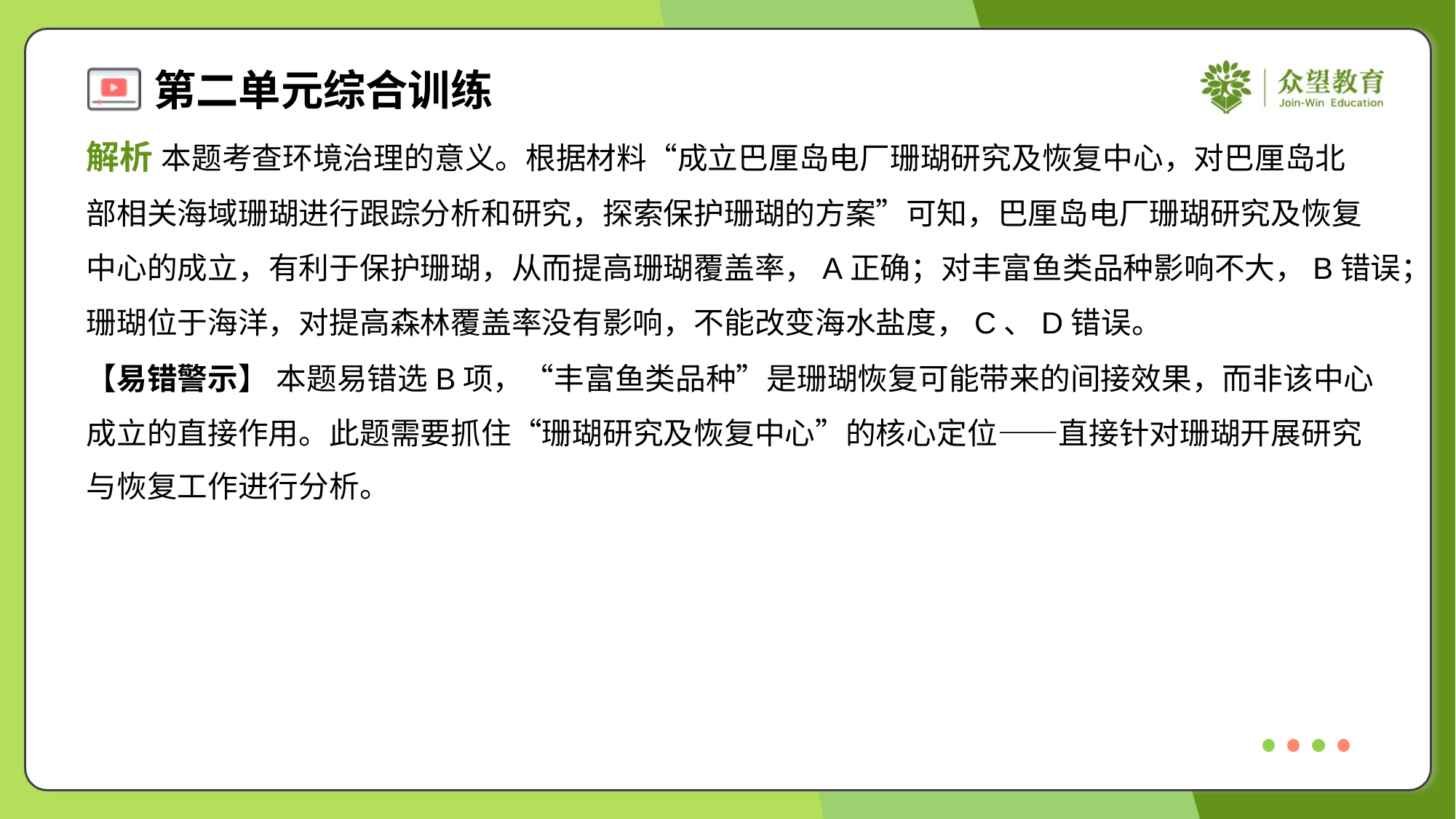

解析 本题考查环境治理的意义。根据材料“成立巴厘岛电厂珊瑚研究及恢复中心，对巴厘岛北
部相关海域珊瑚进行跟踪分析和研究，探索保护珊瑚的方案”可知，巴厘岛电厂珊瑚研究及恢复
中心的成立，有利于保护珊瑚，从而提高珊瑚覆盖率，A正确；对丰富鱼类品种影响不大，B错误；
珊瑚位于海洋，对提高森林覆盖率没有影响，不能改变海水盐度，C、D错误。
【易错警示】 本题易错选B项，“丰富鱼类品种”是珊瑚恢复可能带来的间接效果，而非该中心
成立的直接作用。此题需要抓住“珊瑚研究及恢复中心”的核心定位——直接针对珊瑚开展研究
与恢复工作进行分析。